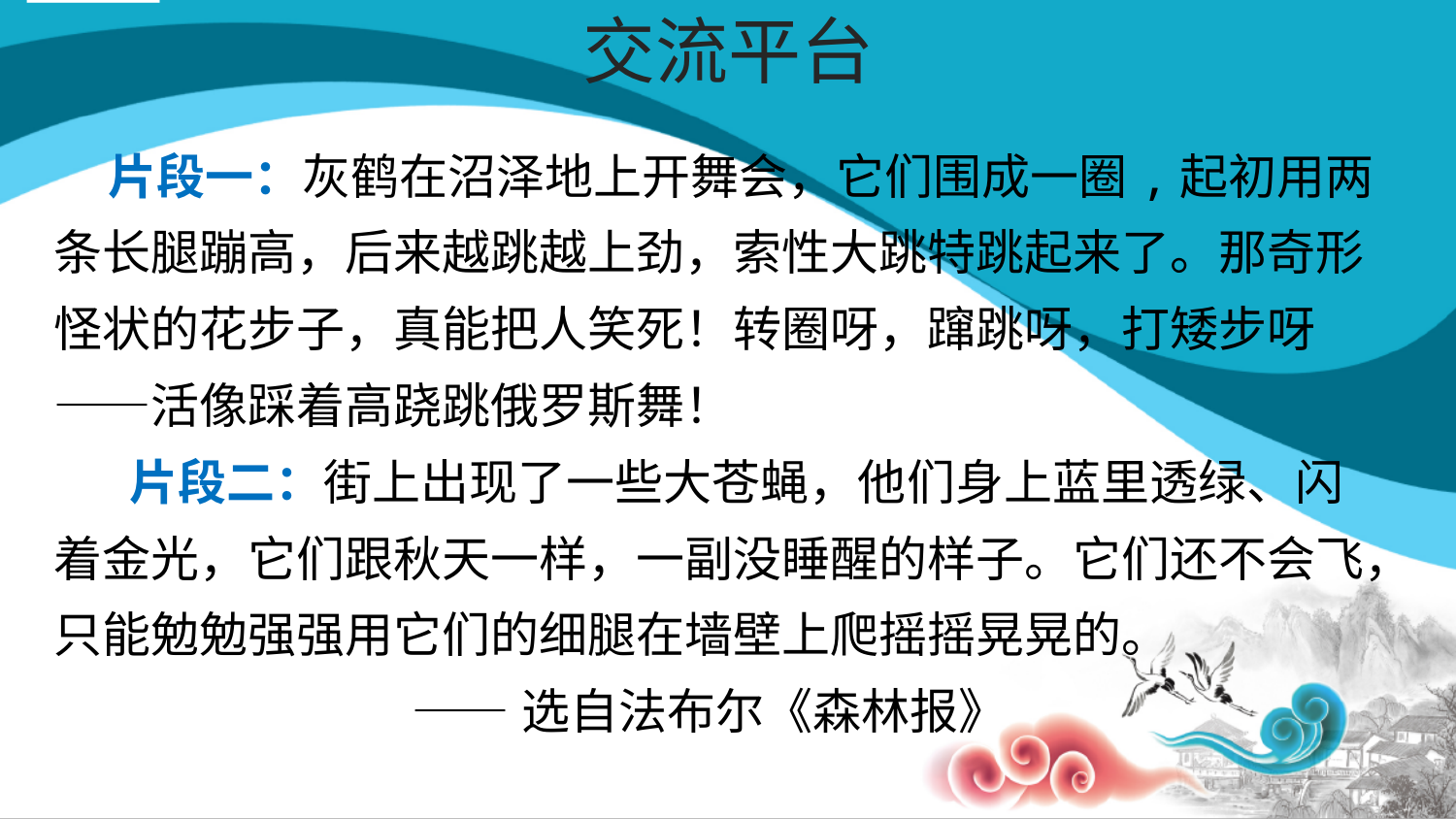

# 交流平台
     片段一：灰鹤在沼泽地上开舞会，它们围成一圈,起初用两条长腿蹦高，后来越跳越上劲，索性大跳特跳起来了。那奇形怪状的花步子，真能把人笑死！转圈呀，蹿跳呀，打矮步呀——活像踩着高跷跳俄罗斯舞！
  片段二：街上出现了一些大苍蝇，他们身上蓝里透绿、闪着金光，它们跟秋天一样，一副没睡醒的样子。它们还不会飞，只能勉勉强强用它们的细腿在墙壁上爬摇摇晃晃的。
                             ——选自法布尔《森林报》